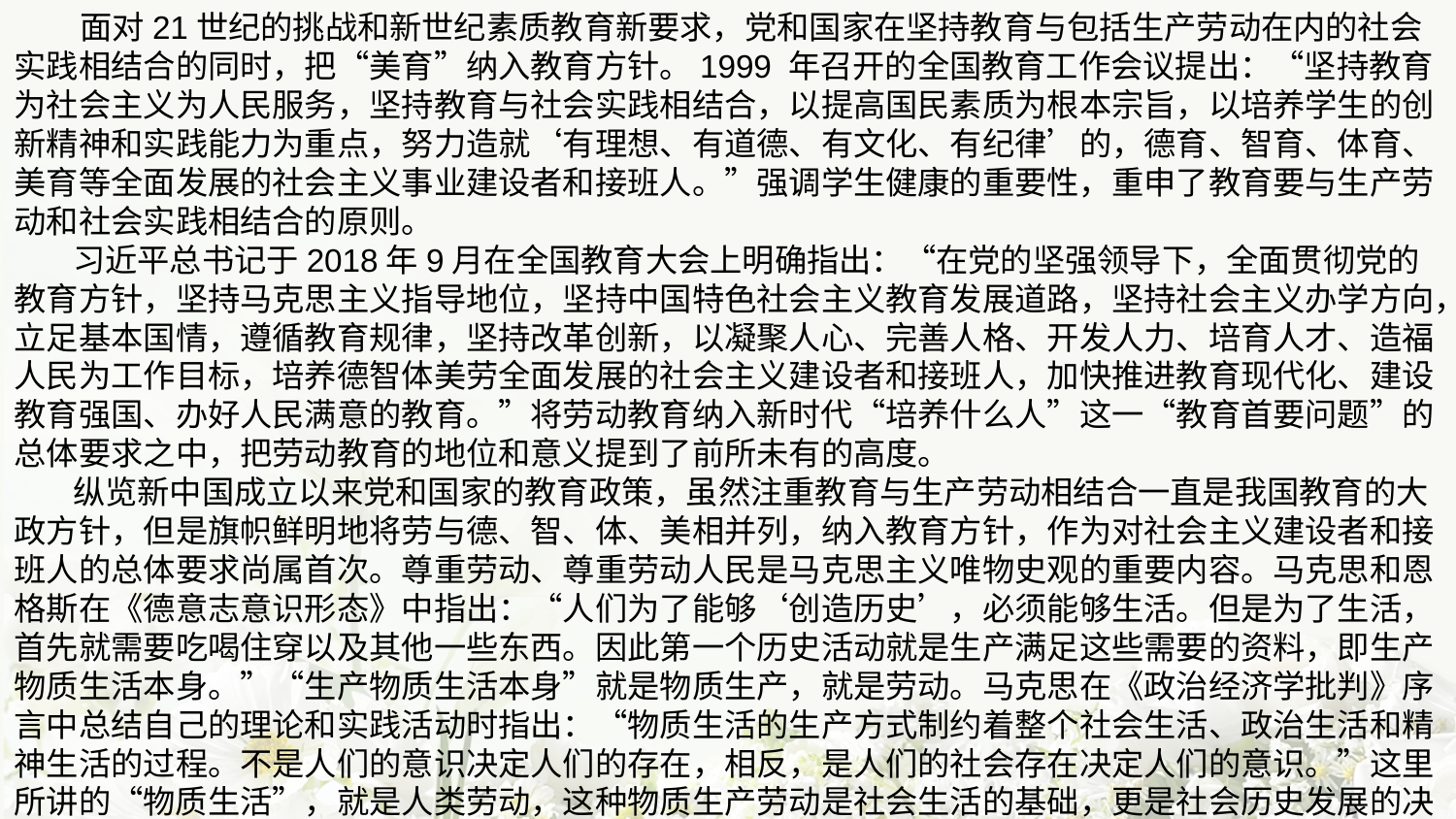

面对21世纪的挑战和新世纪素质教育新要求，党和国家在坚持教育与包括生产劳动在内的社会实践相结合的同时，把“美育”纳入教育方针。1999 年召开的全国教育工作会议提出：“坚持教育为社会主义为人民服务，坚持教育与社会实践相结合，以提高国民素质为根本宗旨，以培养学生的创新精神和实践能力为重点，努力造就‘有理想、有道德、有文化、有纪律’的，德育、智育、体育、美育等全面发展的社会主义事业建设者和接班人。”强调学生健康的重要性，重申了教育要与生产劳动和社会实践相结合的原则。
       习近平总书记于2018年9月在全国教育大会上明确指出：“在党的坚强领导下，全面贯彻党的教育方针，坚持马克思主义指导地位，坚持中国特色社会主义教育发展道路，坚持社会主义办学方向，立足基本国情，遵循教育规律，坚持改革创新，以凝聚人心、完善人格、开发人力、培育人才、造福人民为工作目标，培养德智体美劳全面发展的社会主义建设者和接班人，加快推进教育现代化、建设教育强国、办好人民满意的教育。”将劳动教育纳入新时代“培养什么人”这一“教育首要问题”的总体要求之中，把劳动教育的地位和意义提到了前所未有的高度。
       纵览新中国成立以来党和国家的教育政策，虽然注重教育与生产劳动相结合一直是我国教育的大政方针，但是旗帜鲜明地将劳与德、智、体、美相并列，纳入教育方针，作为对社会主义建设者和接班人的总体要求尚属首次。尊重劳动、尊重劳动人民是马克思主义唯物史观的重要内容。马克思和恩格斯在《德意志意识形态》中指出：“人们为了能够‘创造历史’，必须能够生活。但是为了生活，首先就需要吃喝住穿以及其他一些东西。因此第一个历史活动就是生产满足这些需要的资料，即生产物质生活本身。”“生产物质生活本身”就是物质生产，就是劳动。马克思在《政治经济学批判》序言中总结自己的理论和实践活动时指出：“物质生活的生产方式制约着整个社会生活、政治生活和精神生活的过程。不是人们的意识决定人们的存在，相反，是人们的社会存在决定人们的意识。”这里所讲的“物质生活”，就是人类劳动，这种物质生产劳动是社会生活的基础，更是社会历史发展的决定性因素。